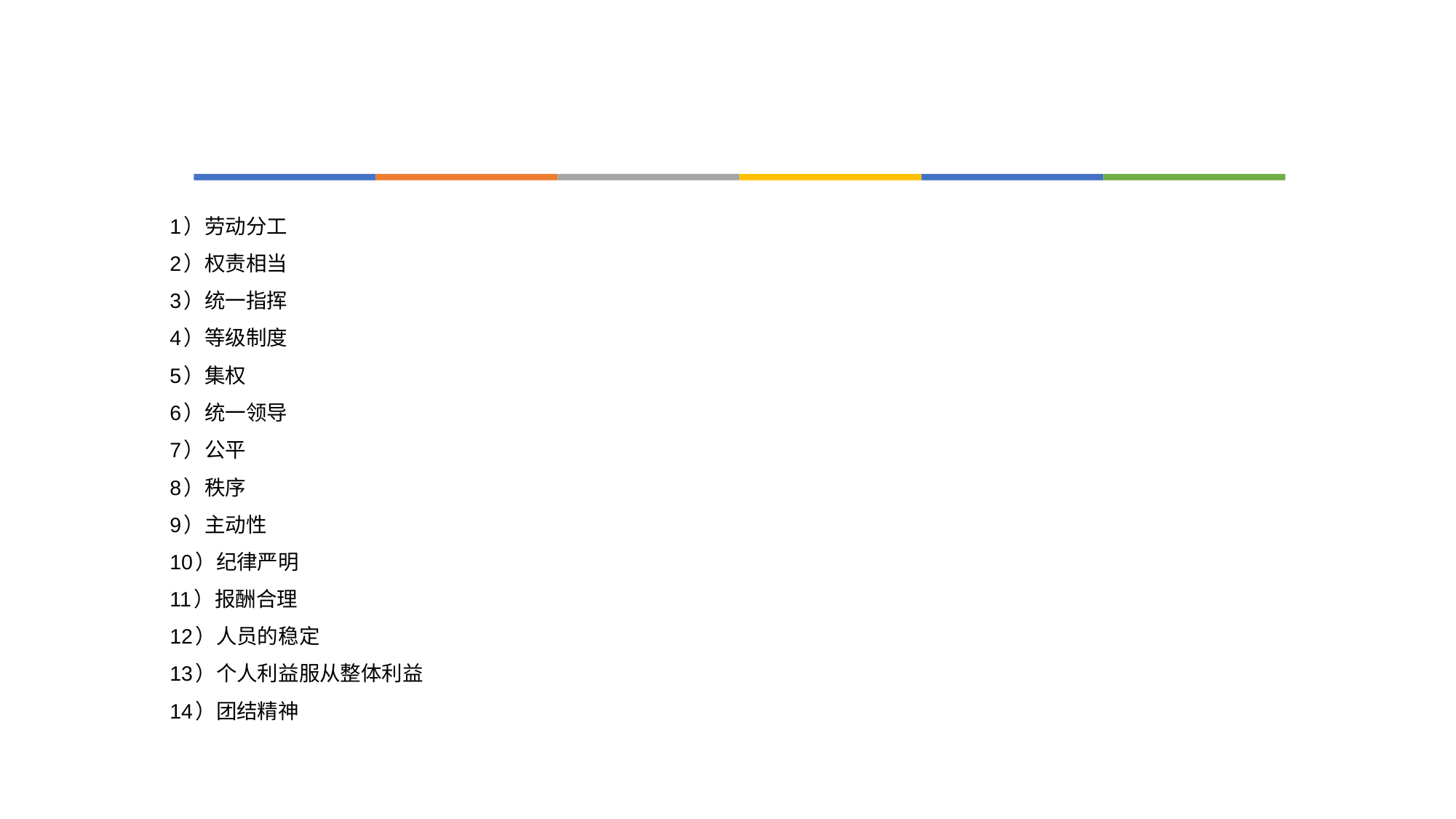

#
1）劳动分工
2）权责相当
3）统一指挥
4）等级制度
5）集权
6）统一领导
7）公平
8）秩序
9）主动性
10）纪律严明
11）报酬合理
12）人员的稳定
13）个人利益服从整体利益
14）团结精神